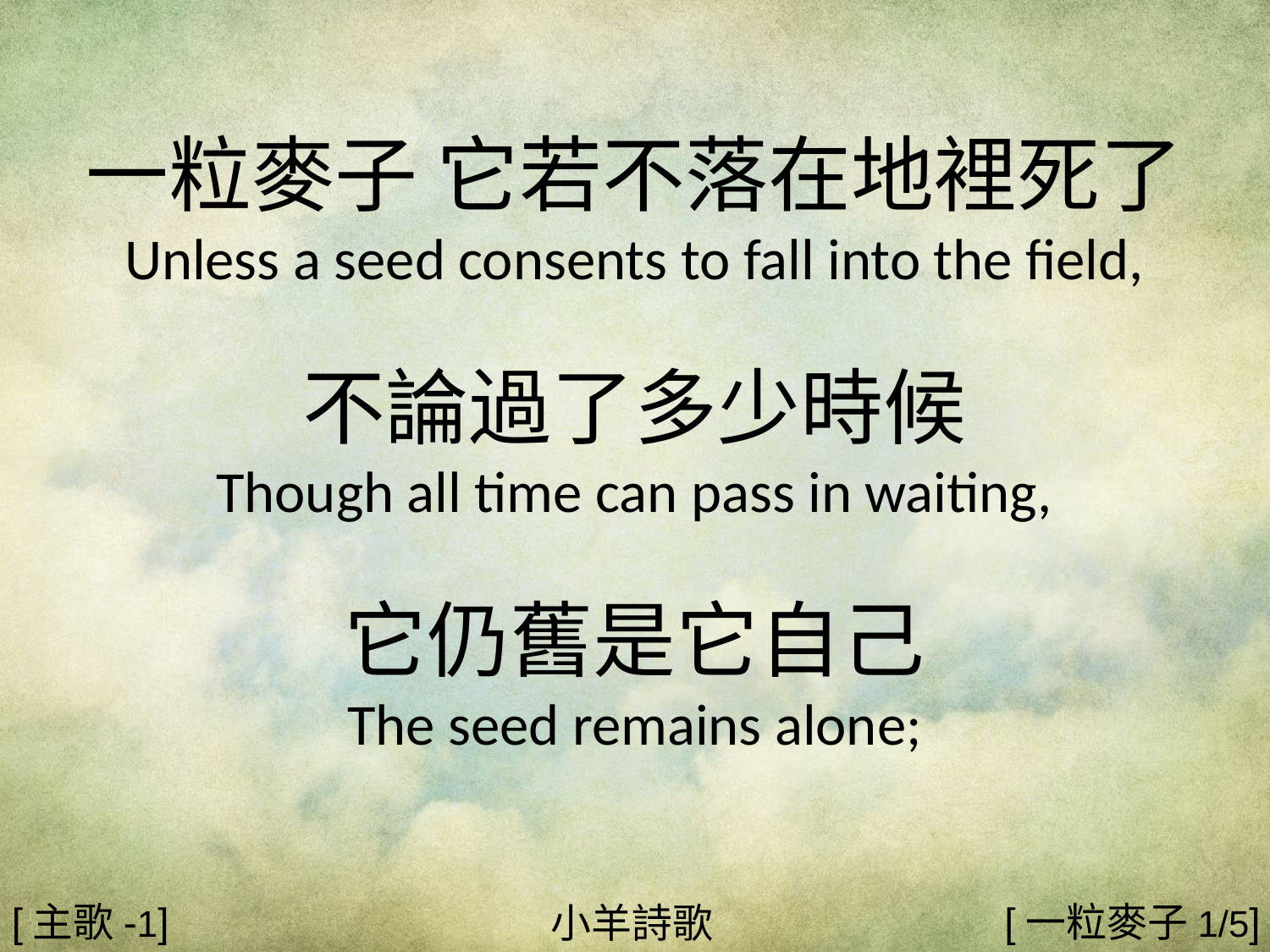

一粒麥子 它若不落在地裡死了
Unless a seed consents to fall into the field,

不論過了多少時候
Though all time can pass in waiting,

它仍舊是它自己
The seed remains alone;
#

[主歌-1]
[一粒麥子1/5]
小羊詩歌